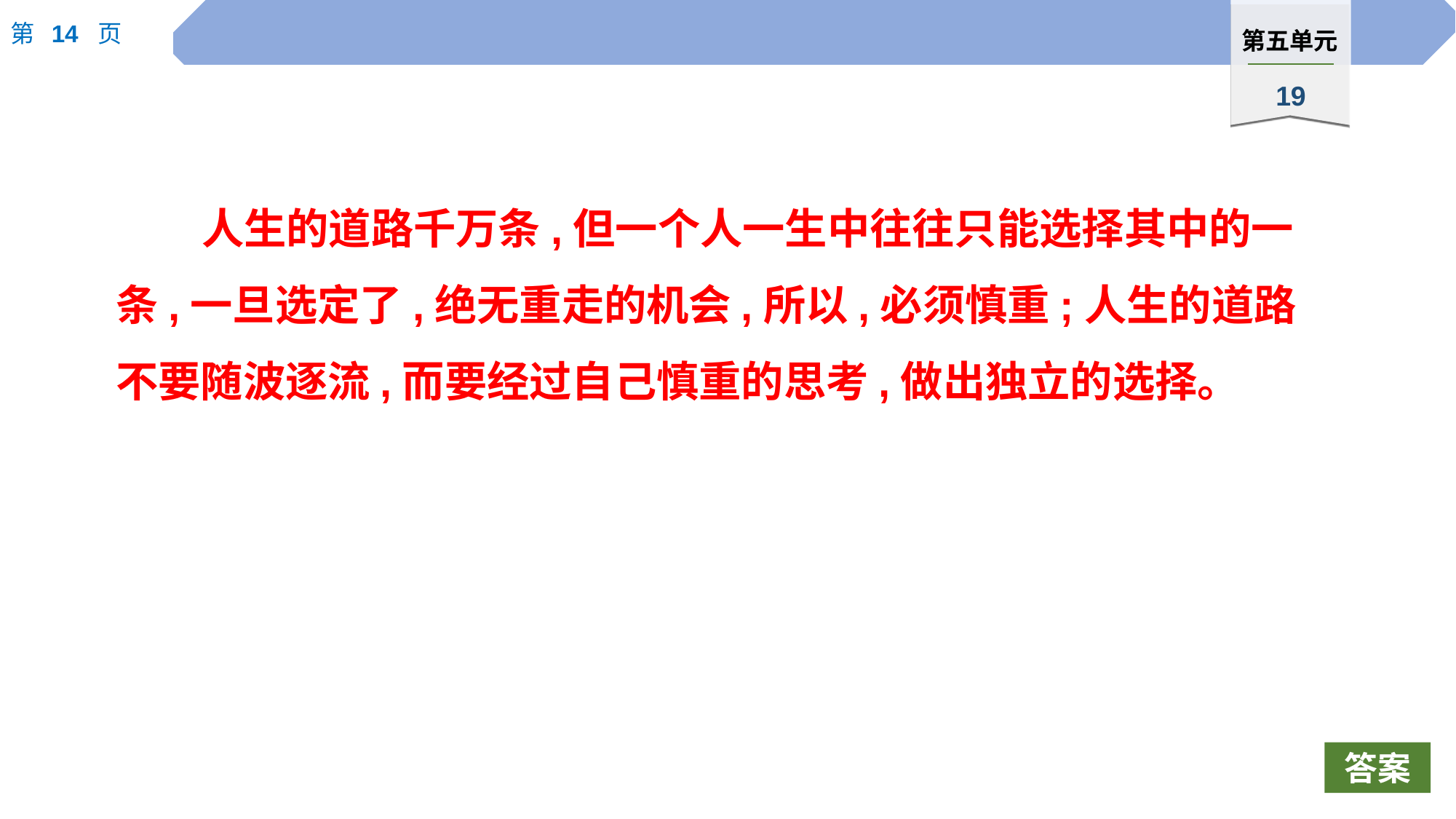

人生的道路千万条,但一个人一生中往往只能选择其中的一条,一旦选定了,绝无重走的机会,所以,必须慎重;人生的道路不要随波逐流,而要经过自己慎重的思考,做出独立的选择。
答案